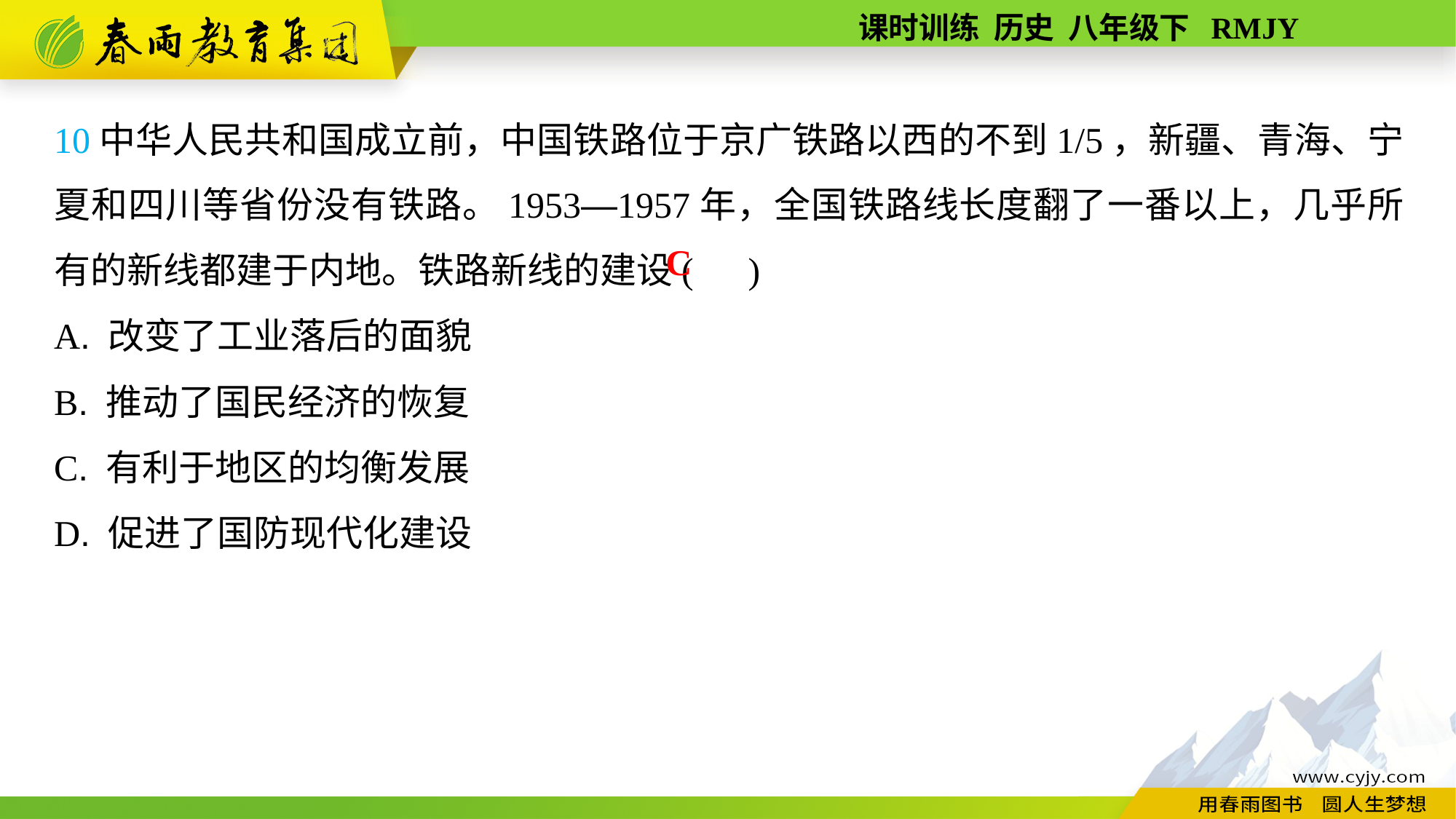

10中华人民共和国成立前，中国铁路位于京广铁路以西的不到1/5，新疆、青海、宁夏和四川等省份没有铁路。1953—1957年，全国铁路线长度翻了一番以上，几乎所有的新线都建于内地。铁路新线的建设(      )
A. 改变了工业落后的面貌
B. 推动了国民经济的恢复
C. 有利于地区的均衡发展
D. 促进了国防现代化建设
C